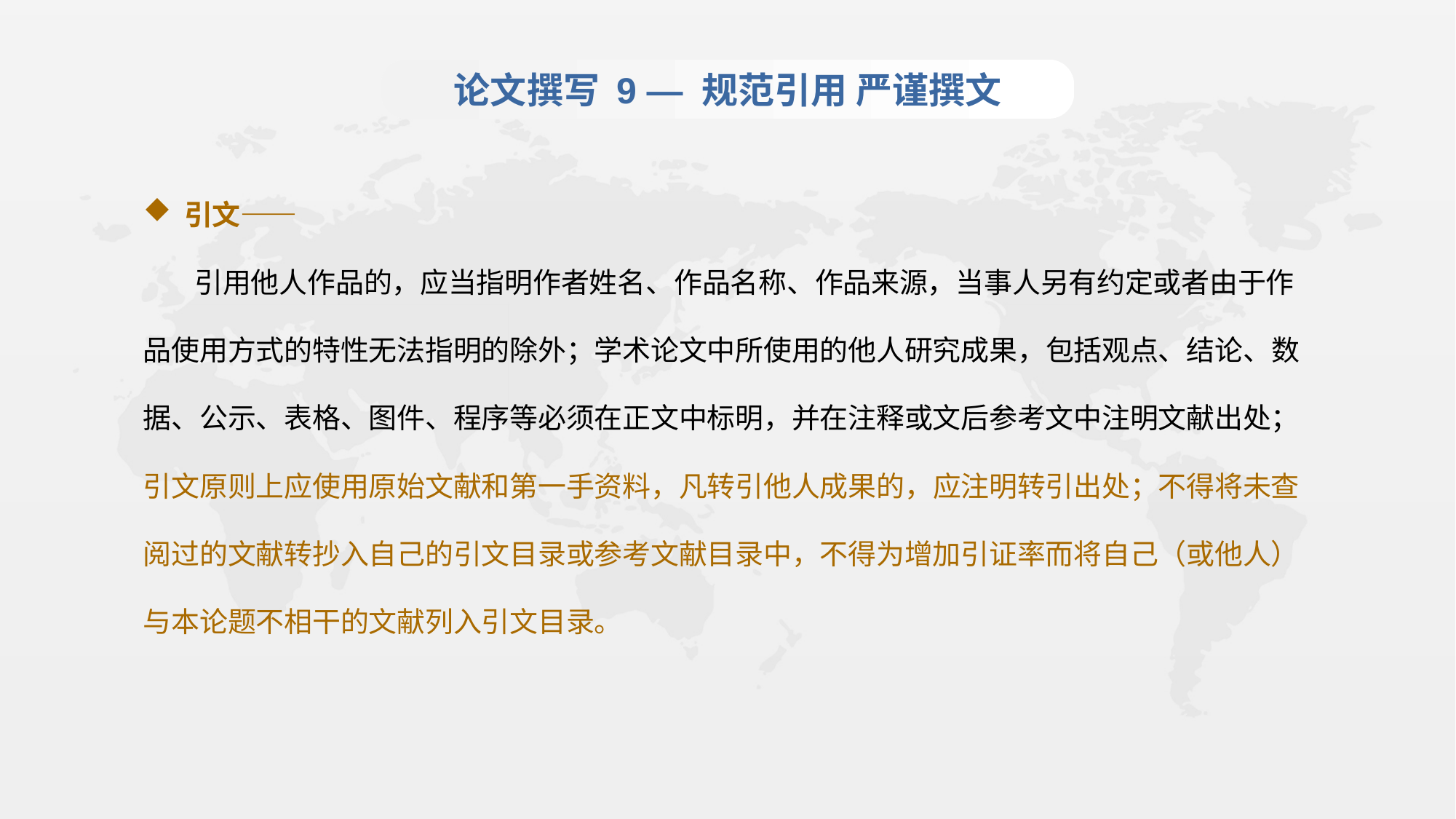

论文撰写 9 — 规范引用 严谨撰文
引文——
       引用他人作品的，应当指明作者姓名、作品名称、作品来源，当事人另有约定或者由于作品使用方式的特性无法指明的除外；学术论文中所使用的他人研究成果，包括观点、结论、数据、公示、表格、图件、程序等必须在正文中标明，并在注释或文后参考文中注明文献出处；引文原则上应使用原始文献和第一手资料，凡转引他人成果的，应注明转引出处；不得将未查阅过的文献转抄入自己的引文目录或参考文献目录中，不得为增加引证率而将自己（或他人）与本论题不相干的文献列入引文目录。